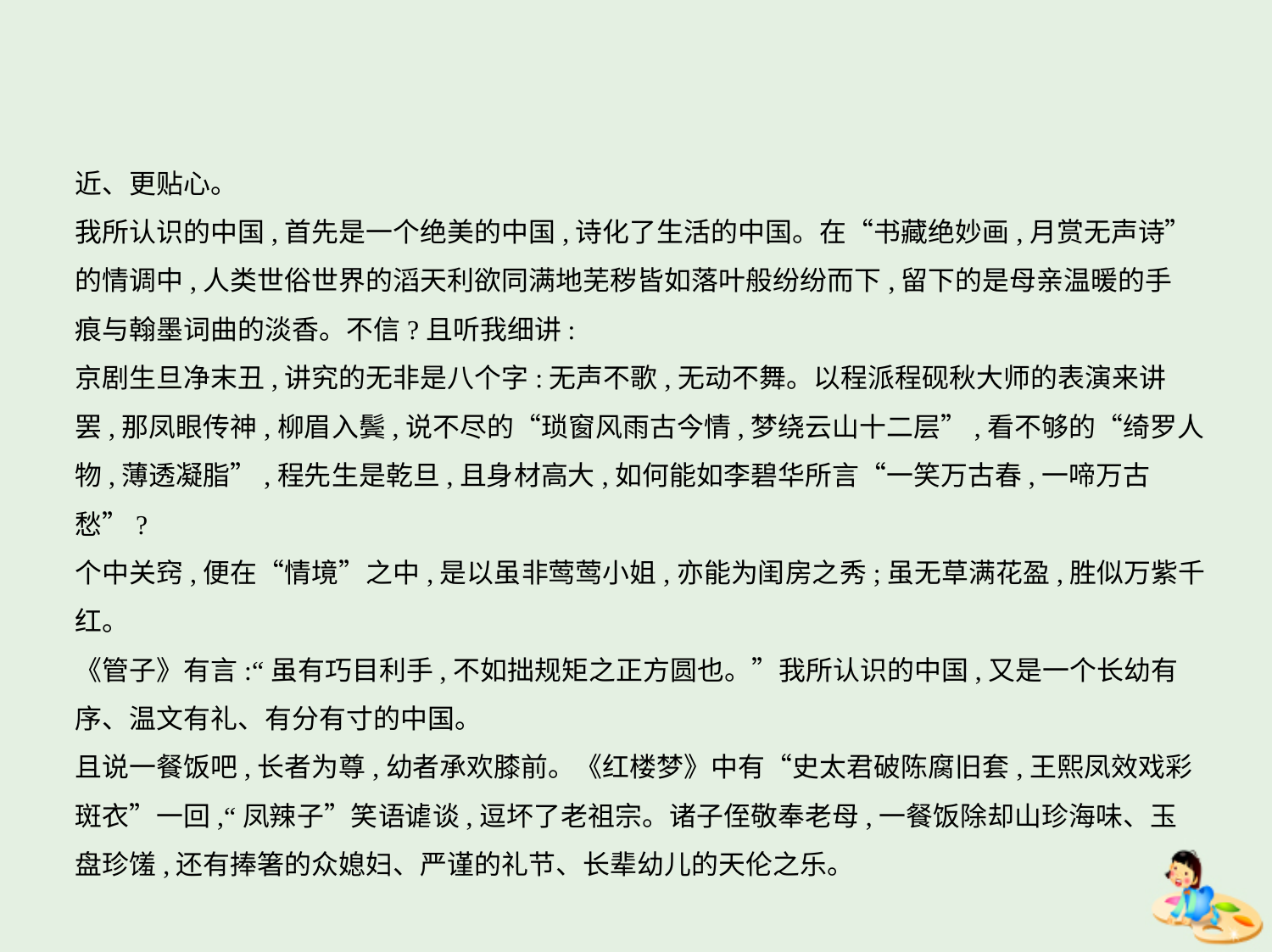

近、更贴心。
我所认识的中国,首先是一个绝美的中国,诗化了生活的中国。在“书藏绝妙画,月赏无声诗”
的情调中,人类世俗世界的滔天利欲同满地芜秽皆如落叶般纷纷而下,留下的是母亲温暖的手
痕与翰墨词曲的淡香。不信?且听我细讲:
京剧生旦净末丑,讲究的无非是八个字:无声不歌,无动不舞。以程派程砚秋大师的表演来讲
罢,那凤眼传神,柳眉入鬓,说不尽的“琐窗风雨古今情,梦绕云山十二层”,看不够的“绮罗人
物,薄透凝脂”,程先生是乾旦,且身材高大,如何能如李碧华所言“一笑万古春,一啼万古愁”?
个中关窍,便在“情境”之中,是以虽非莺莺小姐,亦能为闺房之秀;虽无草满花盈,胜似万紫千
红。
《管子》有言:“虽有巧目利手,不如拙规矩之正方圆也。”我所认识的中国,又是一个长幼有
序、温文有礼、有分有寸的中国。
且说一餐饭吧,长者为尊,幼者承欢膝前。《红楼梦》中有“史太君破陈腐旧套,王熙凤效戏彩
斑衣”一回,“凤辣子”笑语谑谈,逗坏了老祖宗。诸子侄敬奉老母,一餐饭除却山珍海味、玉
盘珍馐,还有捧箸的众媳妇、严谨的礼节、长辈幼儿的天伦之乐。